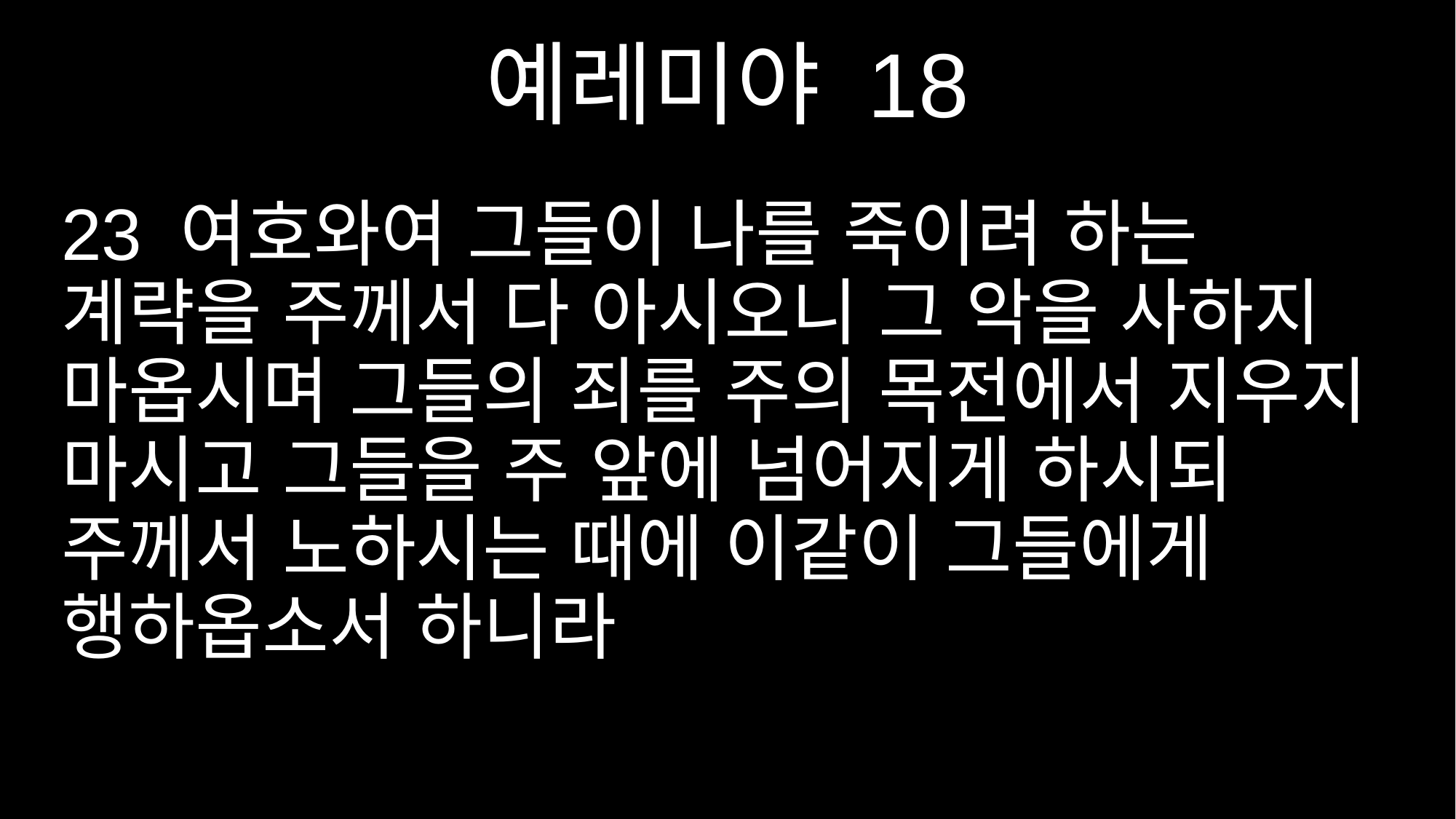

예레미야 18
23 여호와여 그들이 나를 죽이려 하는 계략을 주께서 다 아시오니 그 악을 사하지 마옵시며 그들의 죄를 주의 목전에서 지우지 마시고 그들을 주 앞에 넘어지게 하시되 주께서 노하시는 때에 이같이 그들에게 행하옵소서 하니라